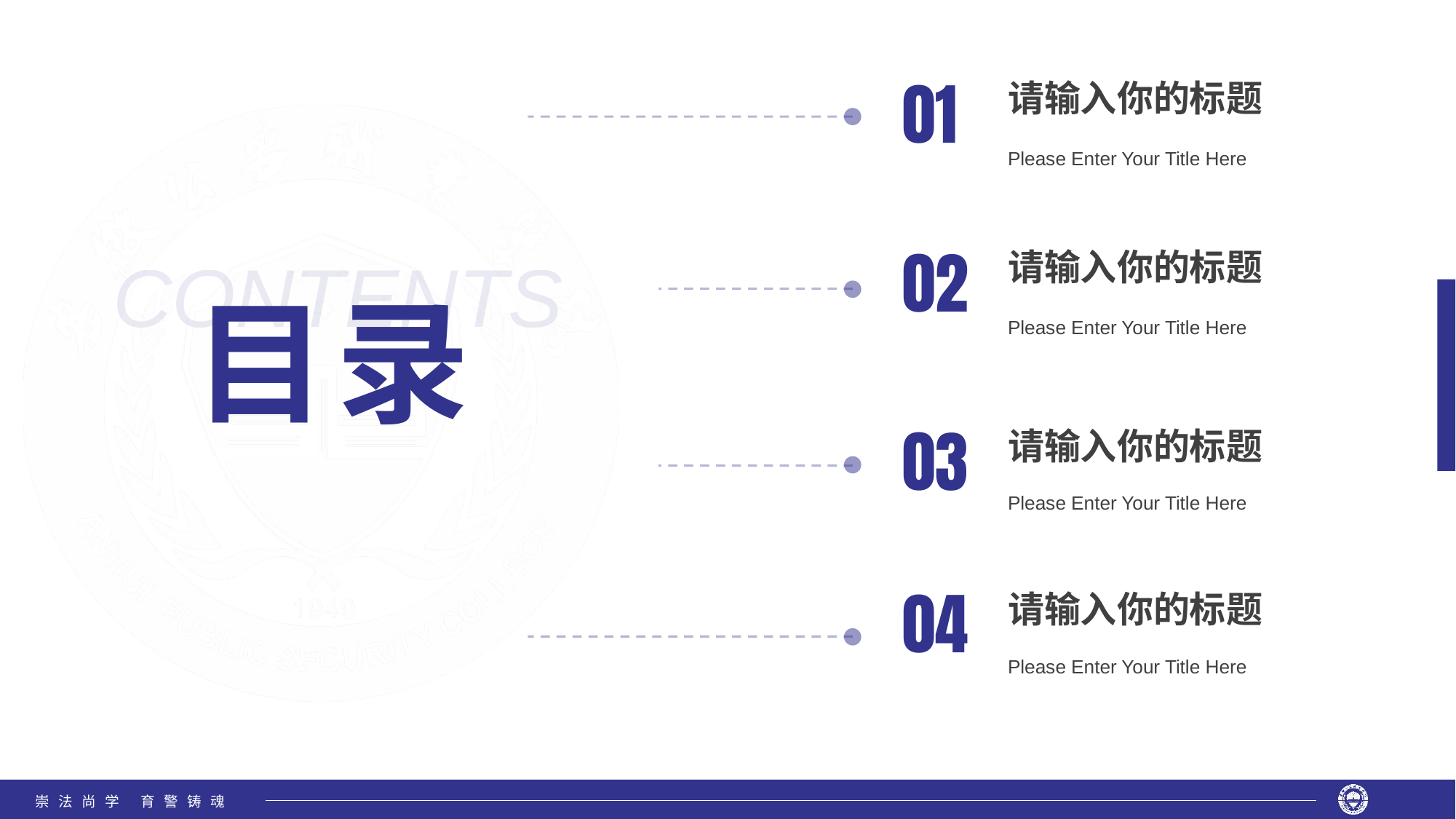

请输入你的标题

01
Please Enter Your Title Here

请输入你的标题

02
Please Enter Your Title Here

请输入你的标题

03
Please Enter Your Title Here

请输入你的标题

04
Please Enter Your Title Here